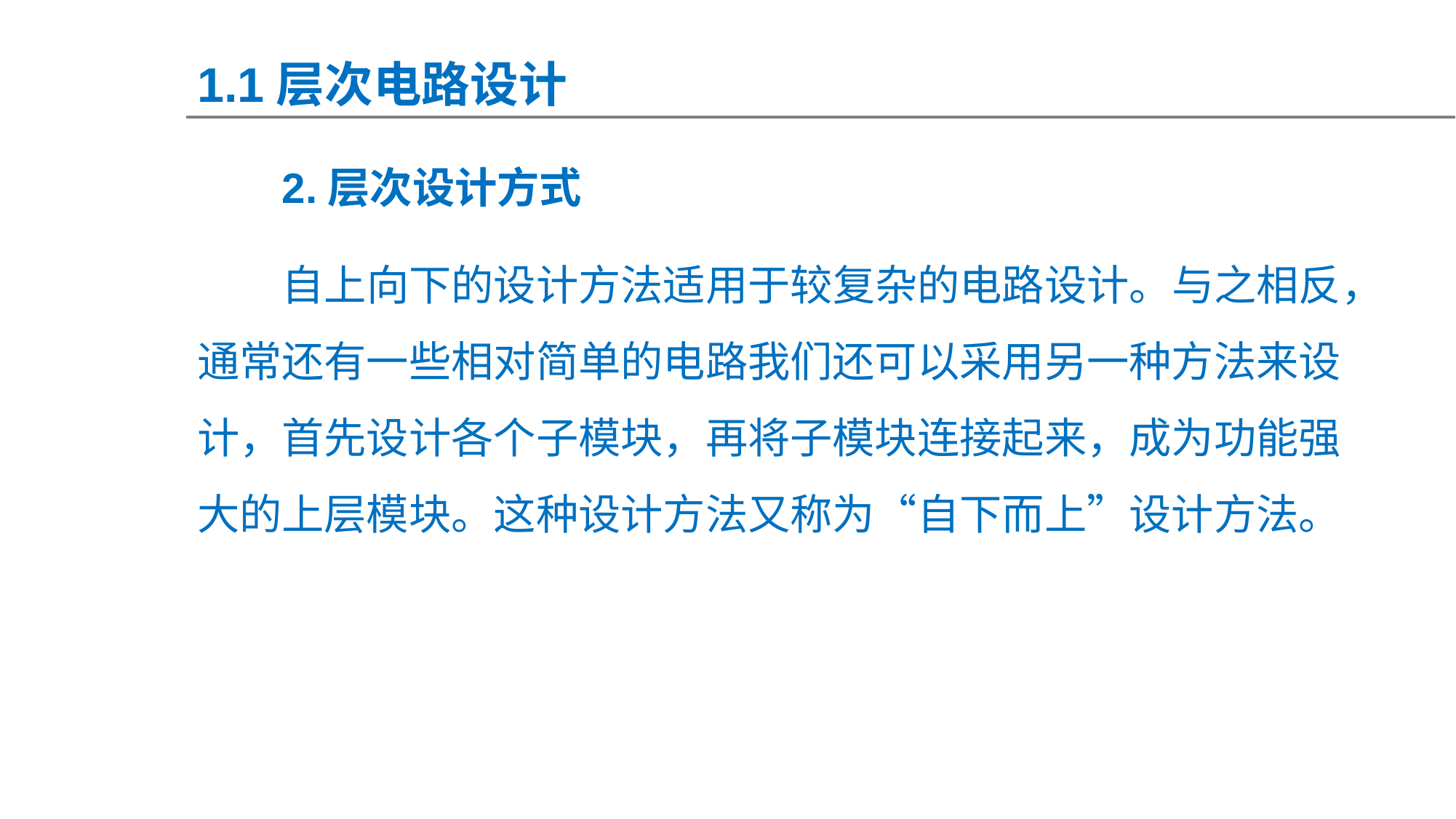

1.1层次电路设计
2.层次设计方式
自上向下的设计方法适用于较复杂的电路设计。与之相反，通常还有一些相对简单的电路我们还可以采用另一种方法来设计，首先设计各个子模块，再将子模块连接起来，成为功能强大的上层模块。这种设计方法又称为“自下而上”设计方法。